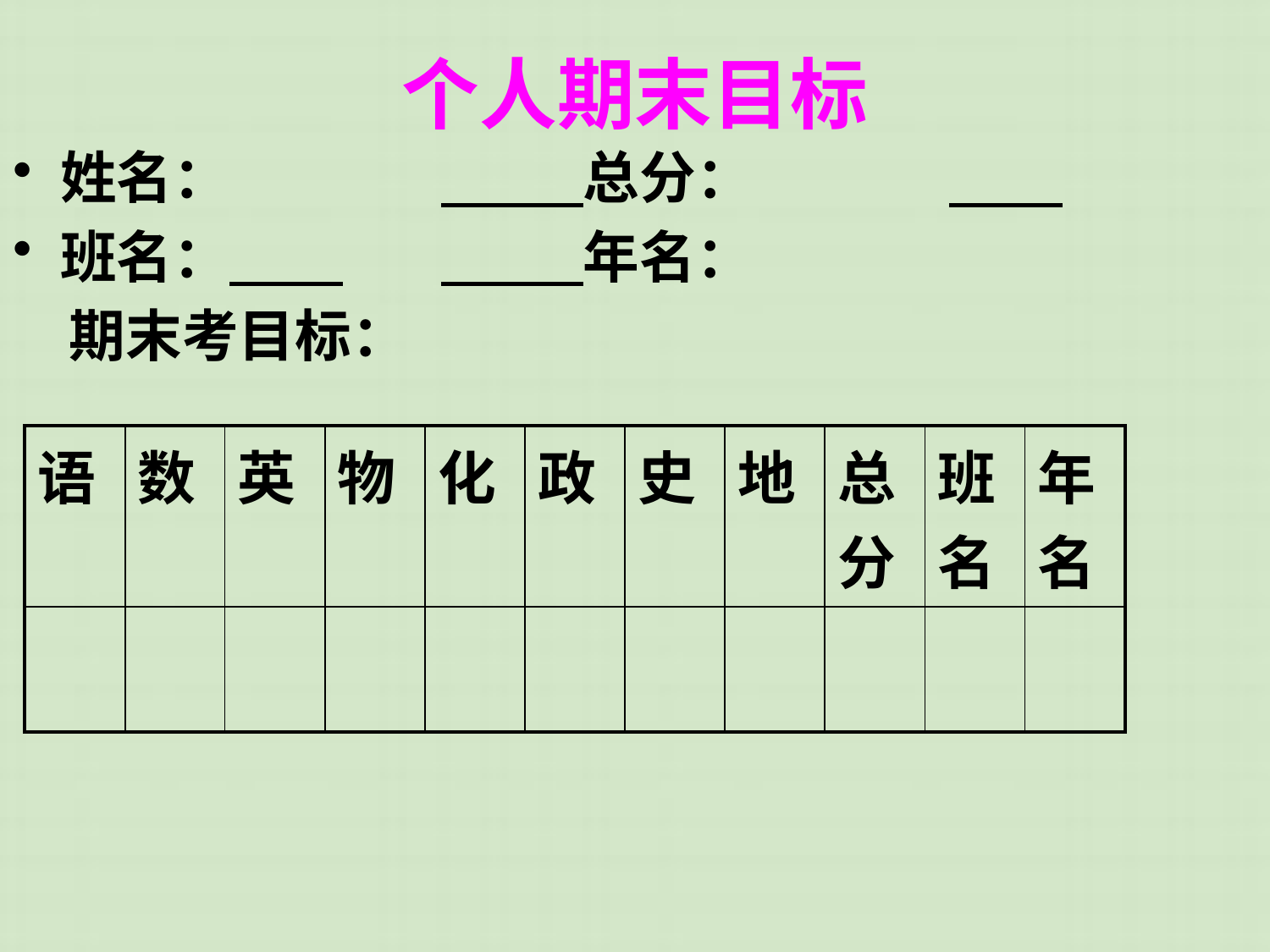

# 个人期末目标
姓名：		           总分：
班名：　　	           年名：
　期末考目标：

| 语 | 数 | 英 | 物 | 化 | 政 | 史 | 地 | 总分 | 班名 | 年名 |
| --- | --- | --- | --- | --- | --- | --- | --- | --- | --- | --- |
|  |  |  |  |  |  |  |  |  |  |  |